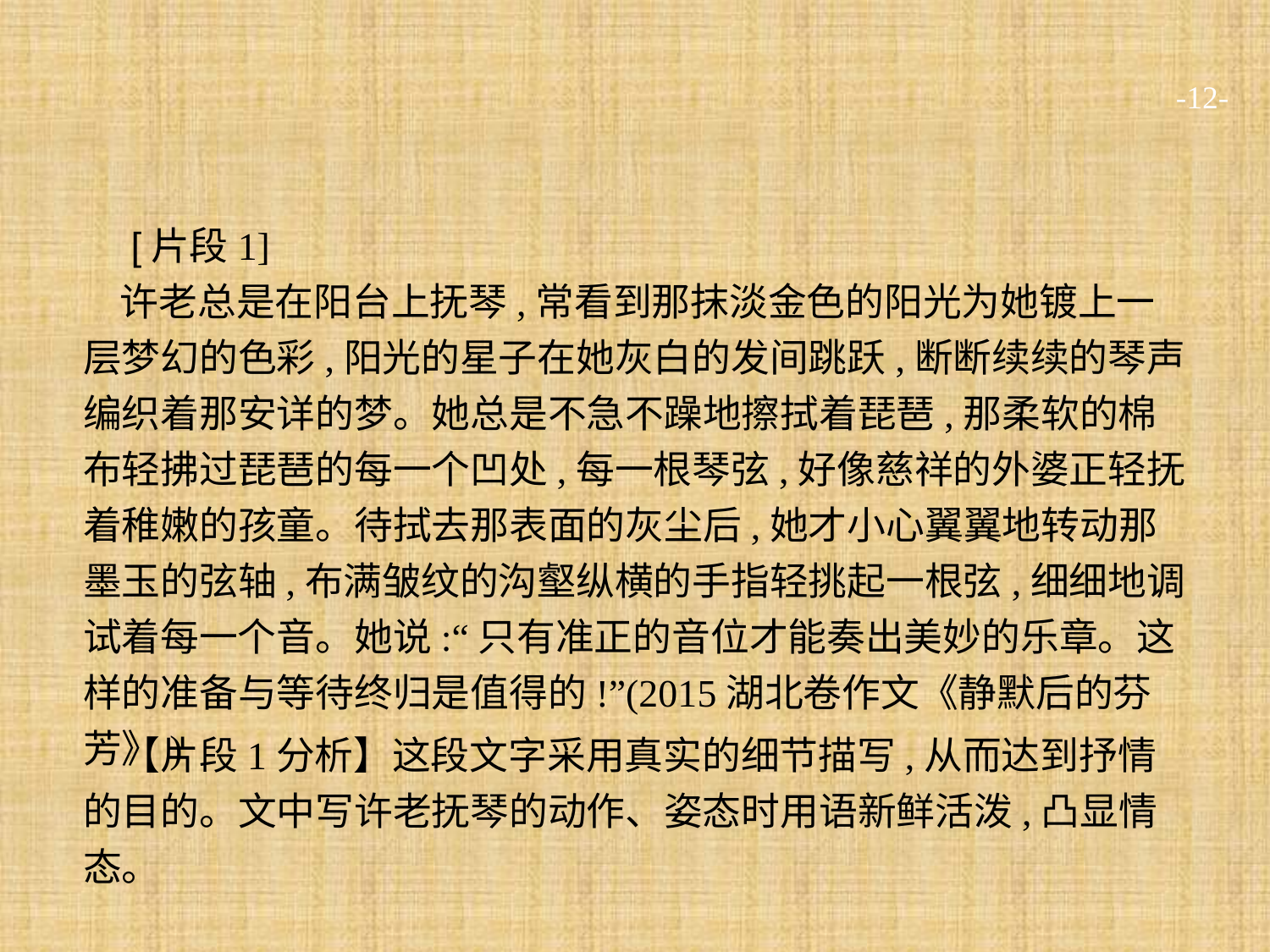

-12-
 [片段1]
许老总是在阳台上抚琴,常看到那抹淡金色的阳光为她镀上一层梦幻的色彩,阳光的星子在她灰白的发间跳跃,断断续续的琴声编织着那安详的梦。她总是不急不躁地擦拭着琵琶,那柔软的棉布轻拂过琵琶的每一个凹处,每一根琴弦,好像慈祥的外婆正轻抚着稚嫩的孩童。待拭去那表面的灰尘后,她才小心翼翼地转动那墨玉的弦轴,布满皱纹的沟壑纵横的手指轻挑起一根弦,细细地调试着每一个音。她说:“只有准正的音位才能奏出美妙的乐章。这样的准备与等待终归是值得的!”(2015湖北卷作文《静默后的芬芳》)
【片段1分析】这段文字采用真实的细节描写,从而达到抒情的目的。文中写许老抚琴的动作、姿态时用语新鲜活泼,凸显情态。